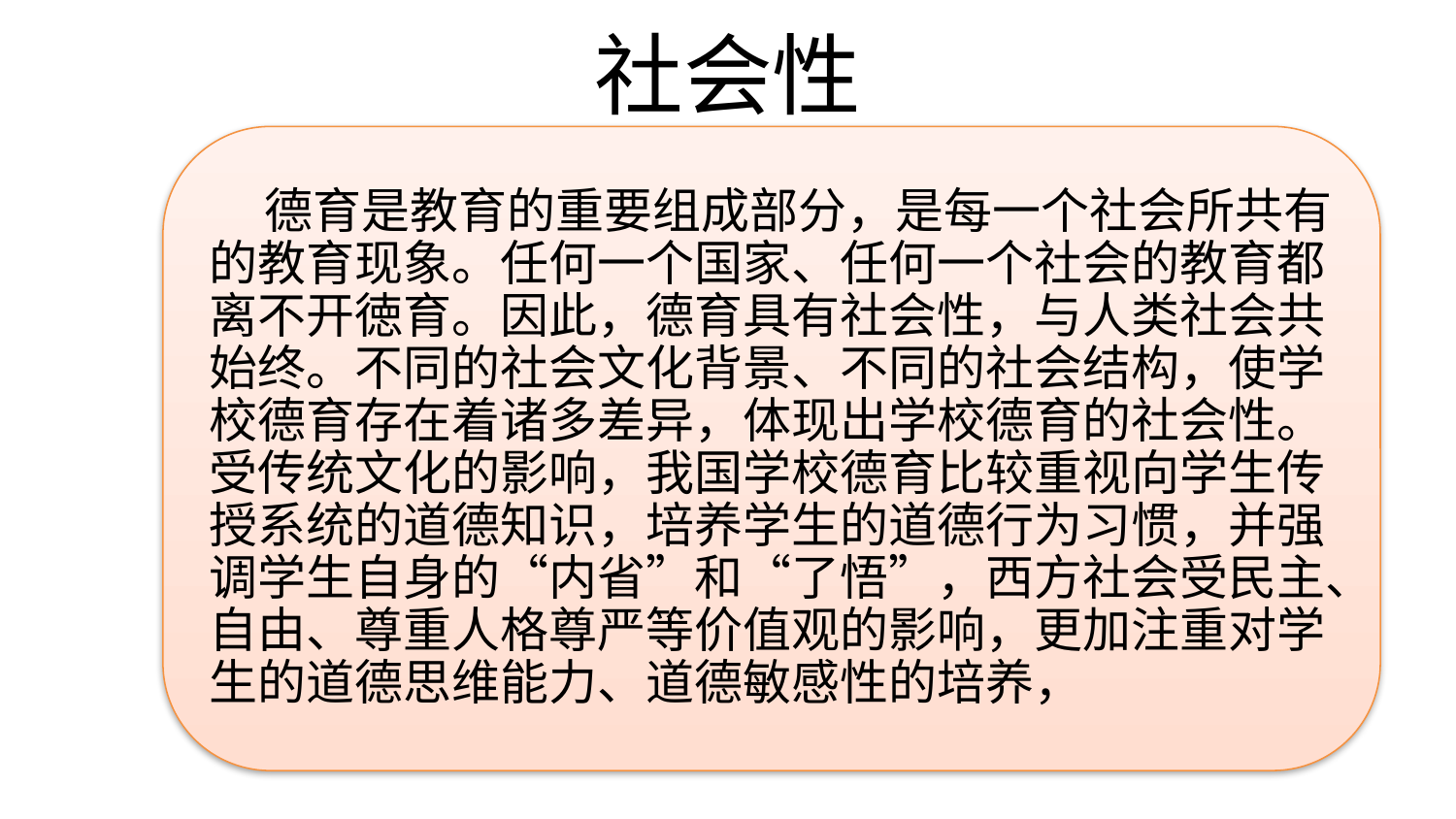

# 社会性
    德育是教育的重要组成部分，是每一个社会所共有的教育现象。任何一个国家、任何一个社会的教育都离不开徳育。因此，德育具有社会性，与人类社会共始终。不同的社会文化背景、不同的社会结构，使学校德育存在着诸多差异，体现出学校德育的社会性。受传统文化的影响，我国学校德育比较重视向学生传授系统的道德知识，培养学生的道德行为习惯，并强调学生自身的“内省”和“了悟”，西方社会受民主、自由、尊重人格尊严等价值观的影响，更加注重对学生的道德思维能力、道德敏感性的培养，